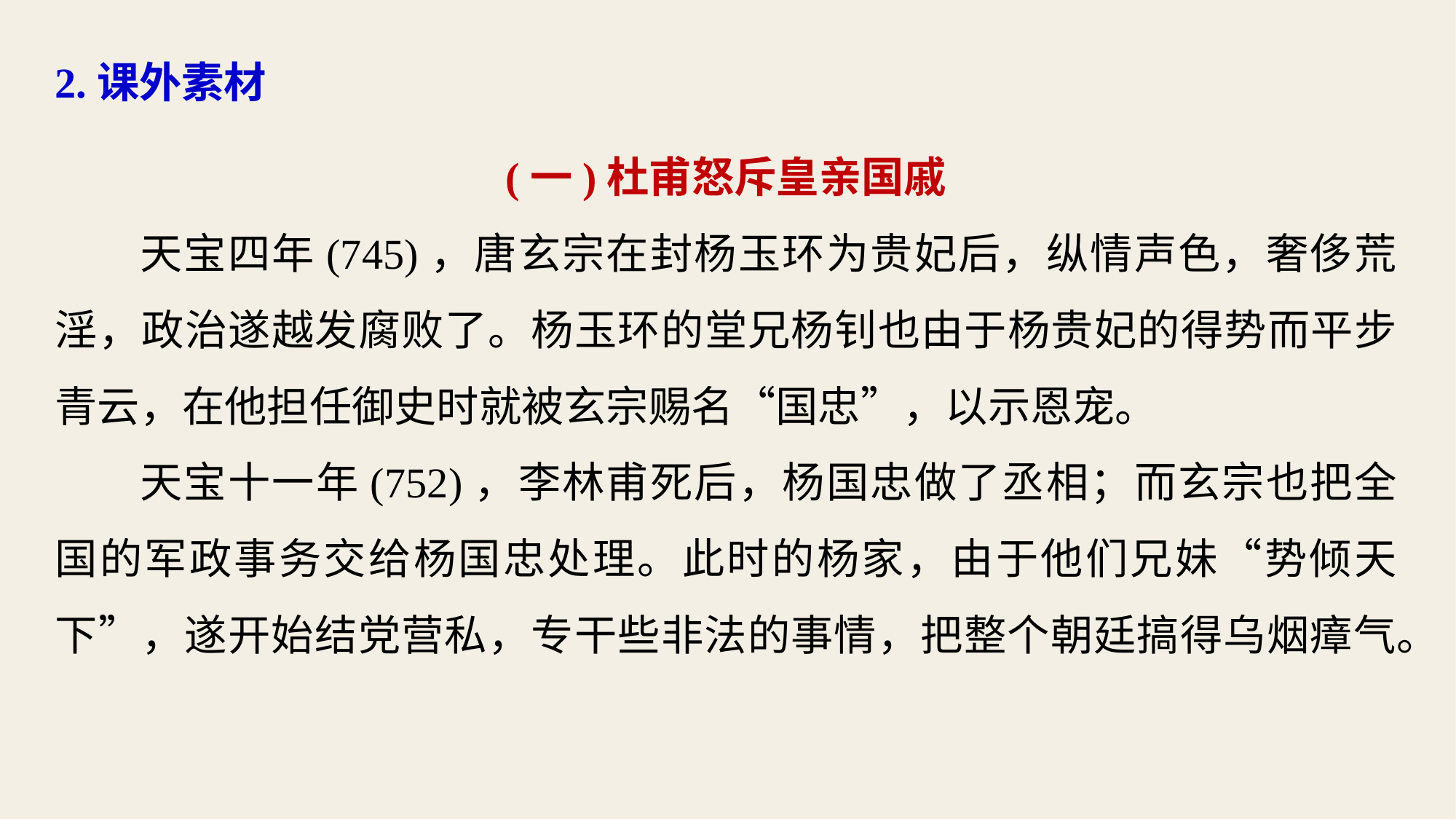

2.课外素材
(一)杜甫怒斥皇亲国戚
天宝四年(745)，唐玄宗在封杨玉环为贵妃后，纵情声色，奢侈荒淫，政治遂越发腐败了。杨玉环的堂兄杨钊也由于杨贵妃的得势而平步青云，在他担任御史时就被玄宗赐名“国忠”，以示恩宠。
天宝十一年(752)，李林甫死后，杨国忠做了丞相；而玄宗也把全国的军政事务交给杨国忠处理。此时的杨家，由于他们兄妹“势倾天下”，遂开始结党营私，专干些非法的事情，把整个朝廷搞得乌烟瘴气。